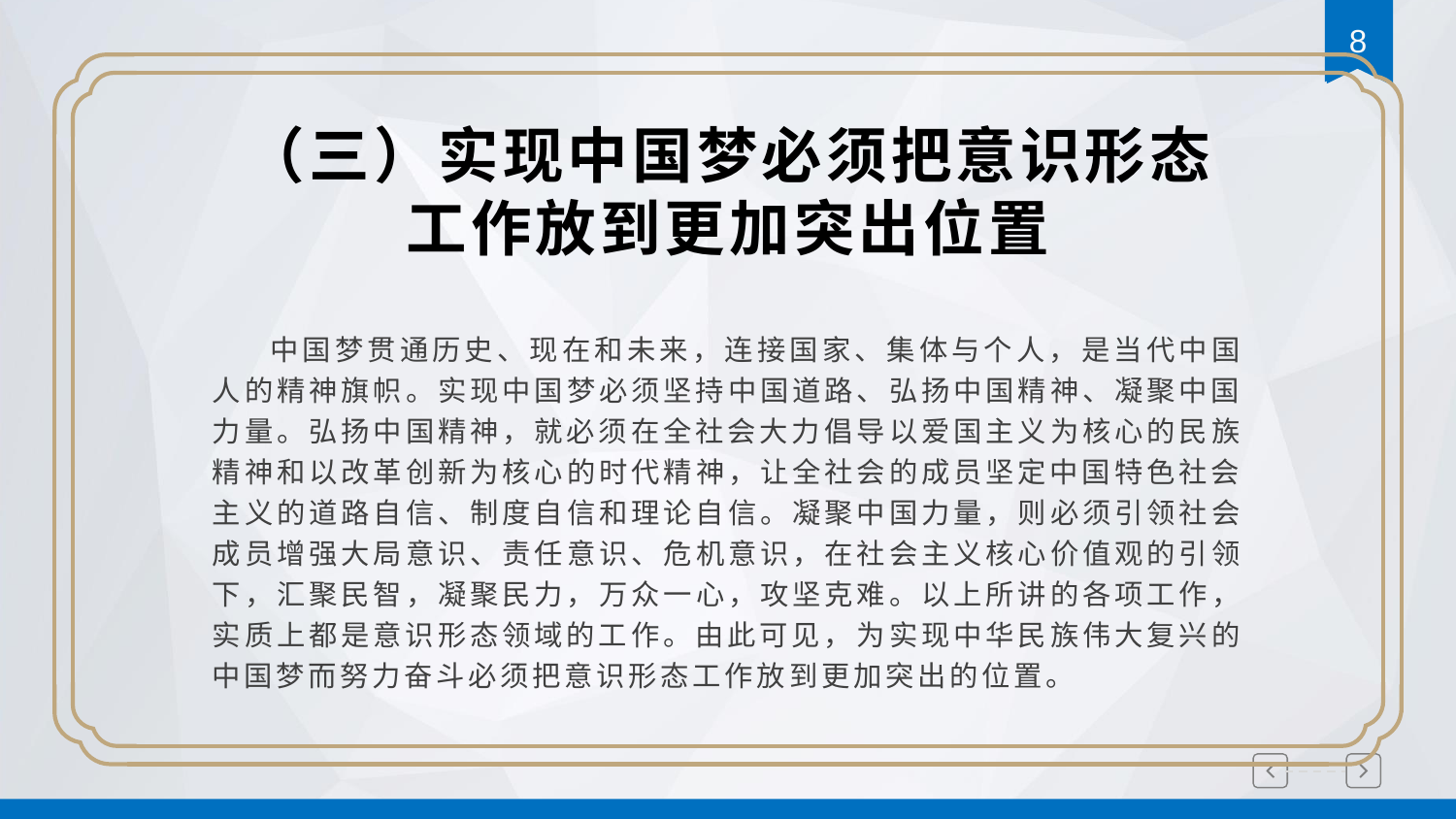

（三）实现中国梦必须把意识形态
工作放到更加突出位置
     中国梦贯通历史、现在和未来，连接国家、集体与个人，是当代中国人的精神旗帜。实现中国梦必须坚持中国道路、弘扬中国精神、凝聚中国力量。弘扬中国精神，就必须在全社会大力倡导以爱国主义为核心的民族精神和以改革创新为核心的时代精神，让全社会的成员坚定中国特色社会主义的道路自信、制度自信和理论自信。凝聚中国力量，则必须引领社会成员增强大局意识、责任意识、危机意识，在社会主义核心价值观的引领下，汇聚民智，凝聚民力，万众一心，攻坚克难。以上所讲的各项工作，实质上都是意识形态领域的工作。由此可见，为实现中华民族伟大复兴的中国梦而努力奋斗必须把意识形态工作放到更加突出的位置。